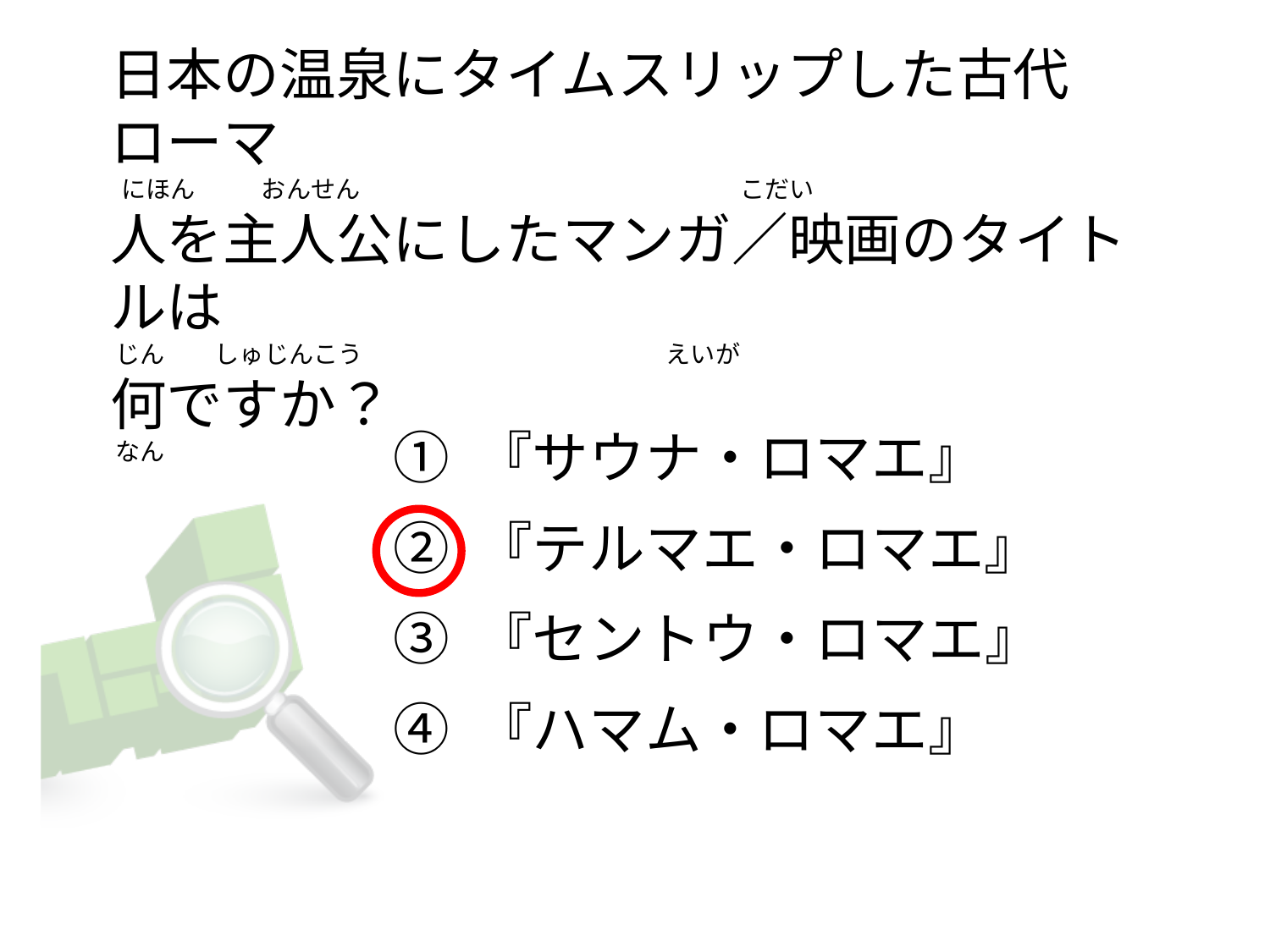

# 日本の温泉にタイムスリップした古代ローマ   にほん            おんせん                                                                     こだい 人を主人公にしたマンガ／映画のタイトルは  じん         しゅじんこう                                                       えいが
何ですか？
 なん
① 『サウナ・ロマエ』
② 『テルマエ・ロマエ』
③ 『セントウ・ロマエ』
④ 『ハマム・ロマエ』